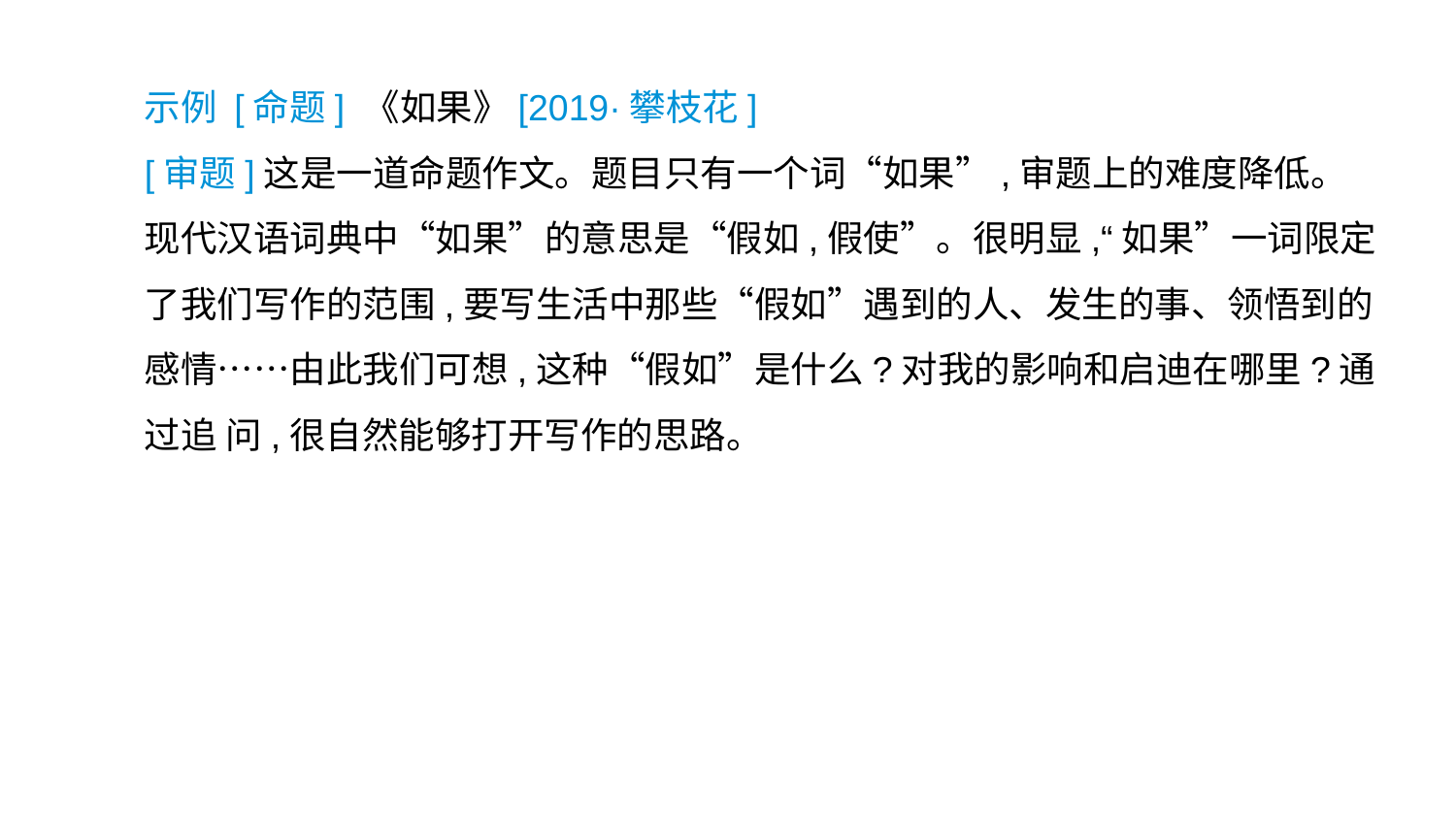

示例 [命题] 《如果》[2019·攀枝花]
[审题]这是一道命题作文。题目只有一个词“如果”,审题上的难度降低。现代汉语词典中“如果”的意思是“假如,假使”。很明显,“如果”一词限定了我们写作的范围,要写生活中那些“假如”遇到的人、发生的事、领悟到的感情……由此我们可想,这种“假如”是什么?对我的影响和启迪在哪里?通过追 问,很自然能够打开写作的思路。